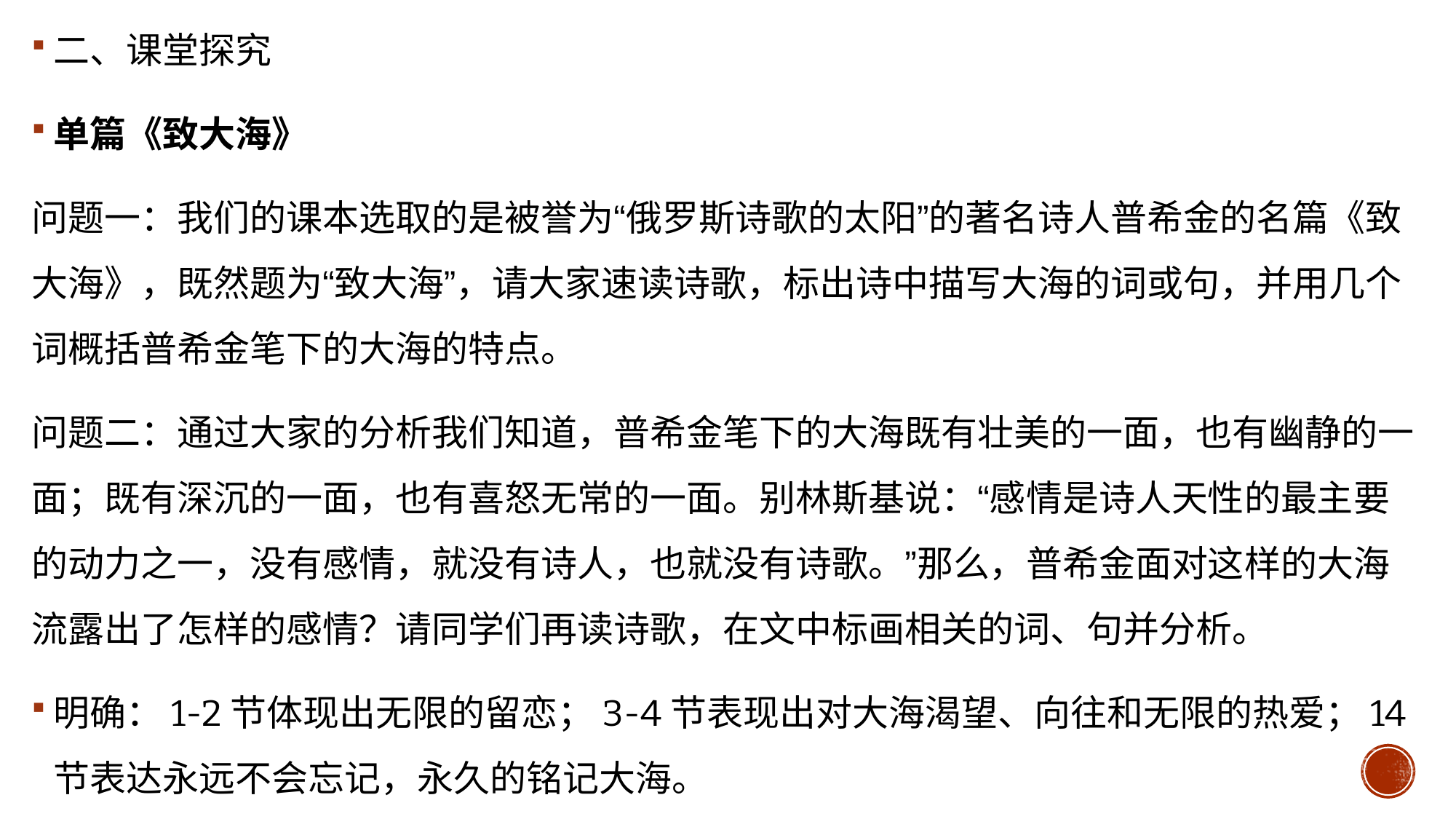

二、课堂探究
单篇《致大海》
问题一：我们的课本选取的是被誉为“俄罗斯诗歌的太阳”的著名诗人普希金的名篇《致大海》，既然题为“致大海”，请大家速读诗歌，标出诗中描写大海的词或句，并用几个词概括普希金笔下的大海的特点。
问题二：通过大家的分析我们知道，普希金笔下的大海既有壮美的一面，也有幽静的一面；既有深沉的一面，也有喜怒无常的一面。别林斯基说：“感情是诗人天性的最主要的动力之一，没有感情，就没有诗人，也就没有诗歌。”那么，普希金面对这样的大海流露出了怎样的感情？请同学们再读诗歌，在文中标画相关的词、句并分析。
明确：1-2节体现出无限的留恋；3-4节表现出对大海渴望、向往和无限的热爱；14节表达永远不会忘记，永久的铭记大海。